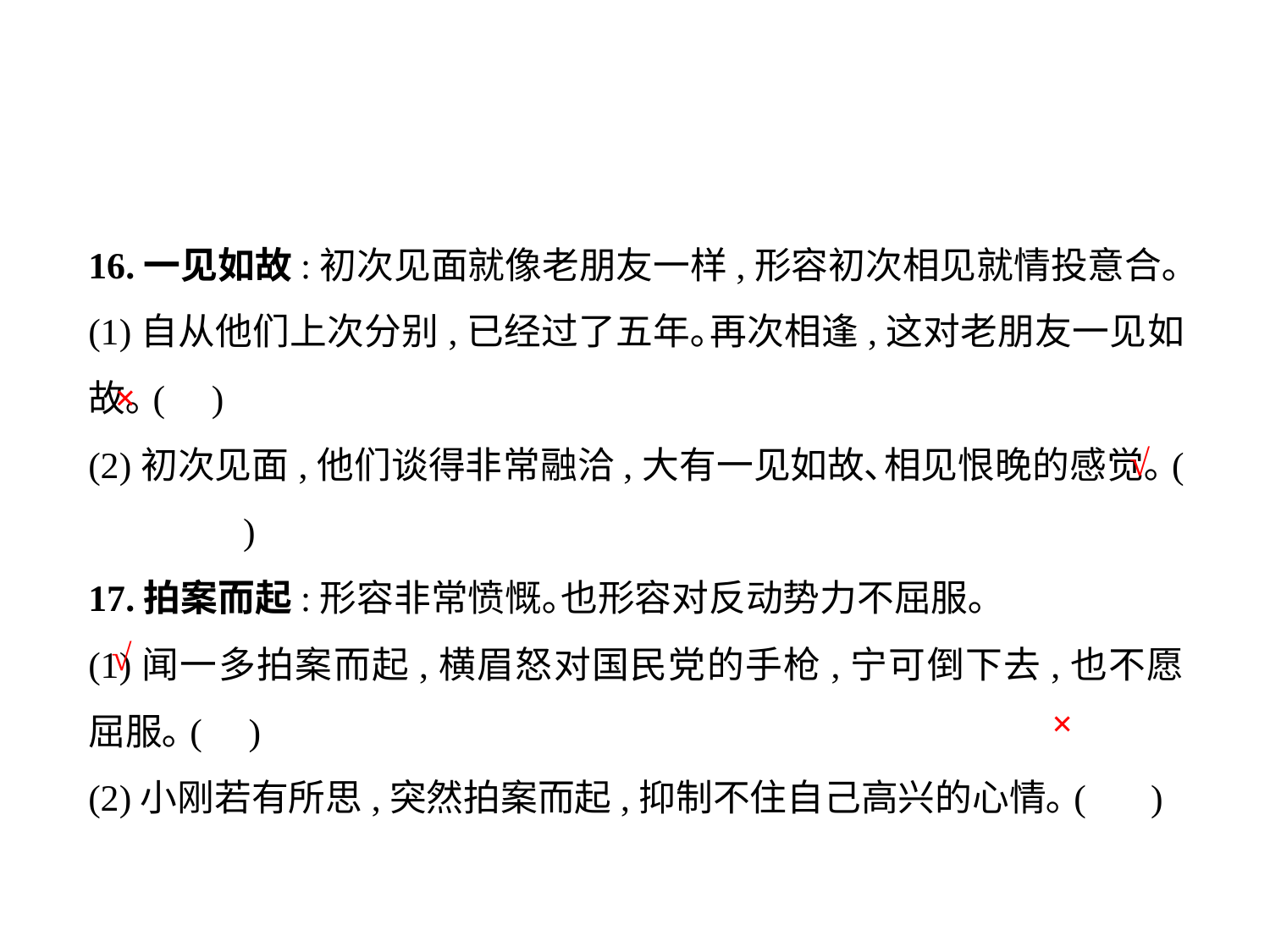

16.一见如故:初次见面就像老朋友一样,形容初次相见就情投意合｡
(1)自从他们上次分别,已经过了五年｡再次相逢,这对老朋友一见如故｡(     )
(2)初次见面,他们谈得非常融洽,大有一见如故､相见恨晚的感觉｡(	   )
17.拍案而起:形容非常愤慨｡也形容对反动势力不屈服｡
(1)闻一多拍案而起,横眉怒对国民党的手枪,宁可倒下去,也不愿屈服｡(     )
(2)小刚若有所思,突然拍案而起,抑制不住自己高兴的心情｡(	     )
×
√
√
×